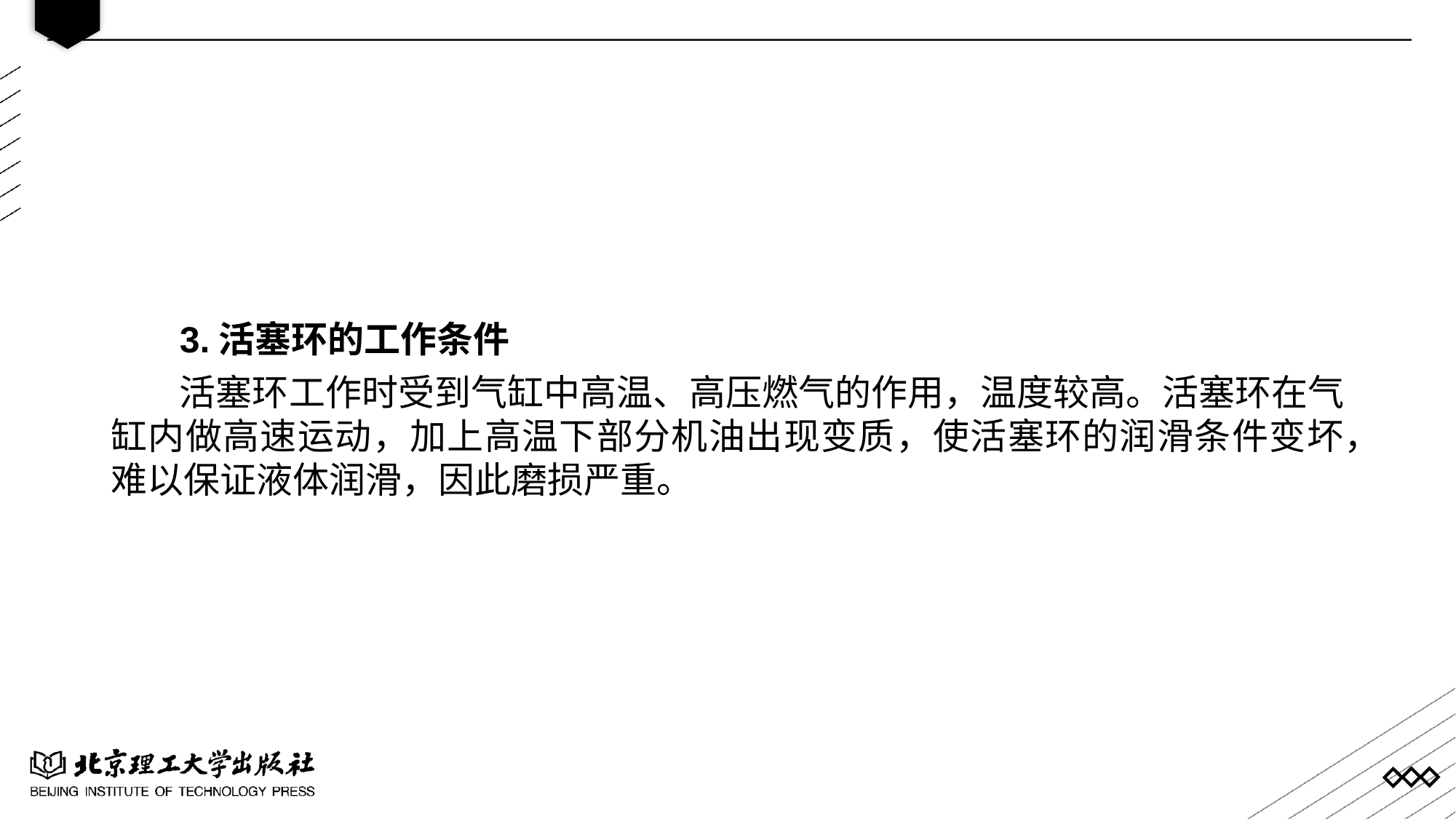

3.活塞环的工作条件
活塞环工作时受到气缸中高温、高压燃气的作用，温度较高。活塞环在气缸内做高速运动，加上高温下部分机油出现变质，使活塞环的润滑条件变坏，难以保证液体润滑，因此磨损严重。